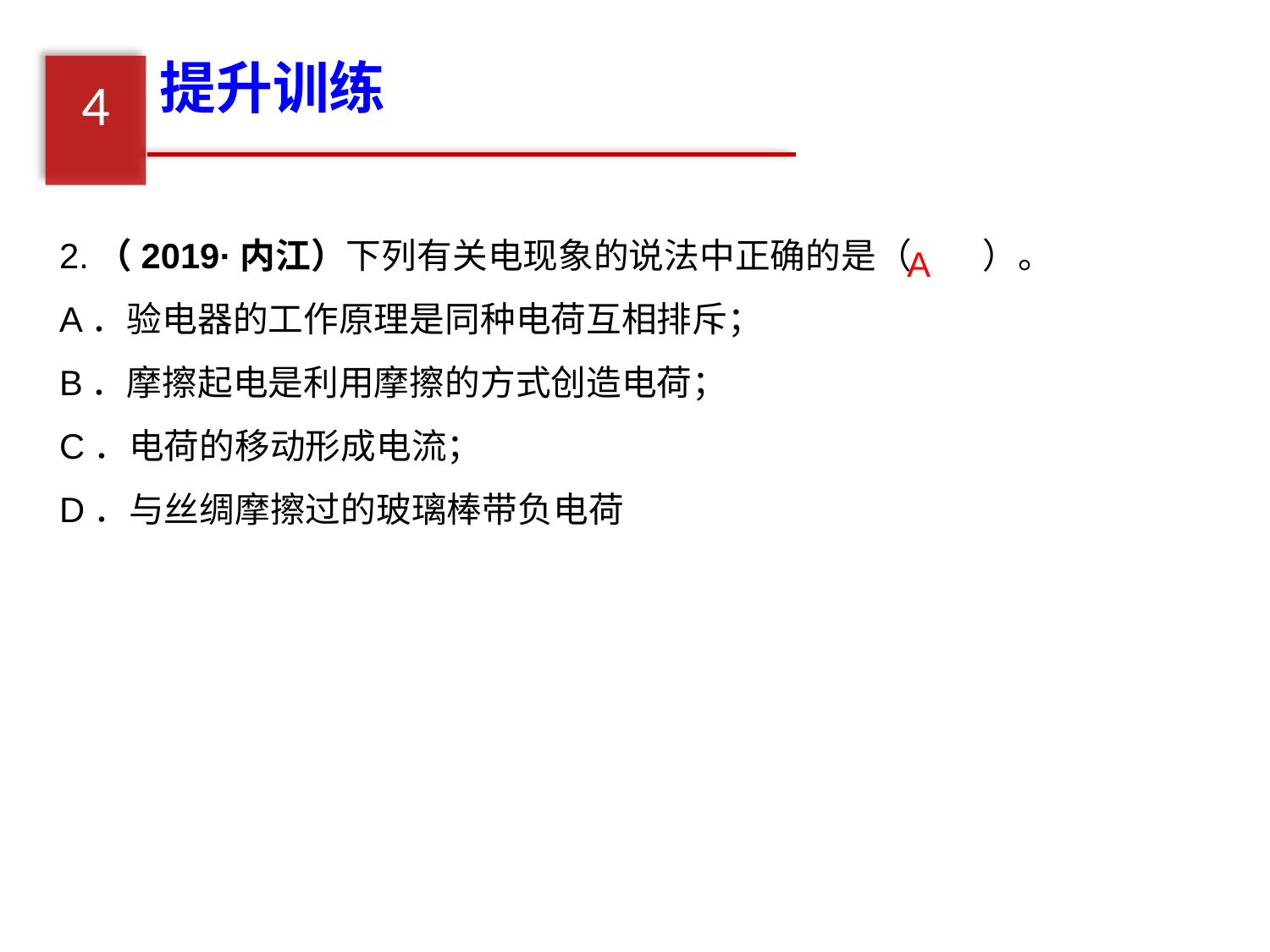

提升训练

4
2.（2019·内江）下列有关电现象的说法中正确的是（　　）。
A．验电器的工作原理是同种电荷互相排斥；
B．摩擦起电是利用摩擦的方式创造电荷；
C．电荷的移动形成电流；
D．与丝绸摩擦过的玻璃棒带负电荷
A